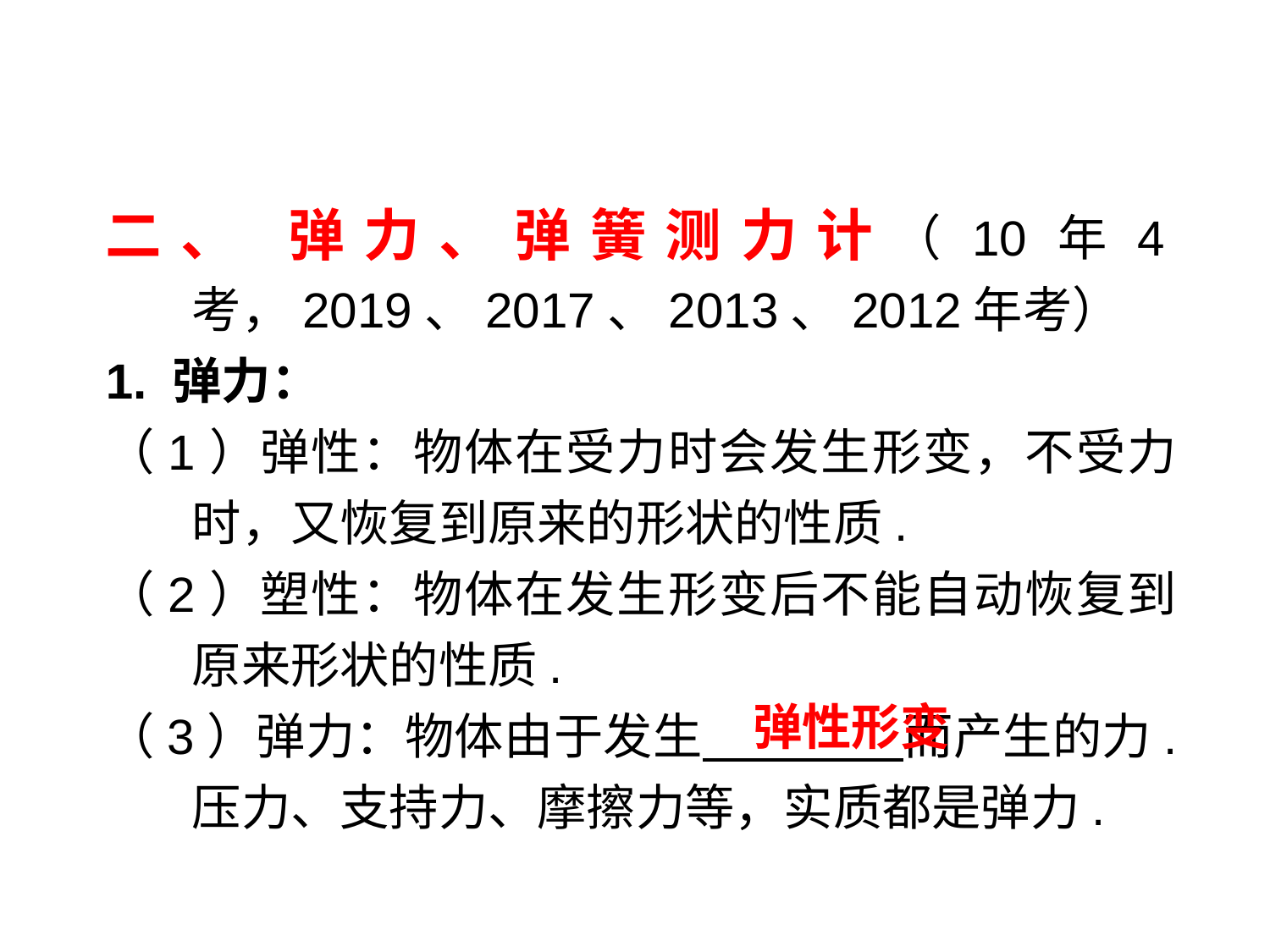

二、 弹力、弹簧测力计（10年4考，2019、2017、2013、2012年考）
1. 弹力：
（1）弹性：物体在受力时会发生形变，不受力时，又恢复到原来的形状的性质.
（2）塑性：物体在发生形变后不能自动恢复到原来形状的性质.
（3）弹力：物体由于发生　         　而产生的力. 压力、支持力、摩擦力等，实质都是弹力.
弹性形变